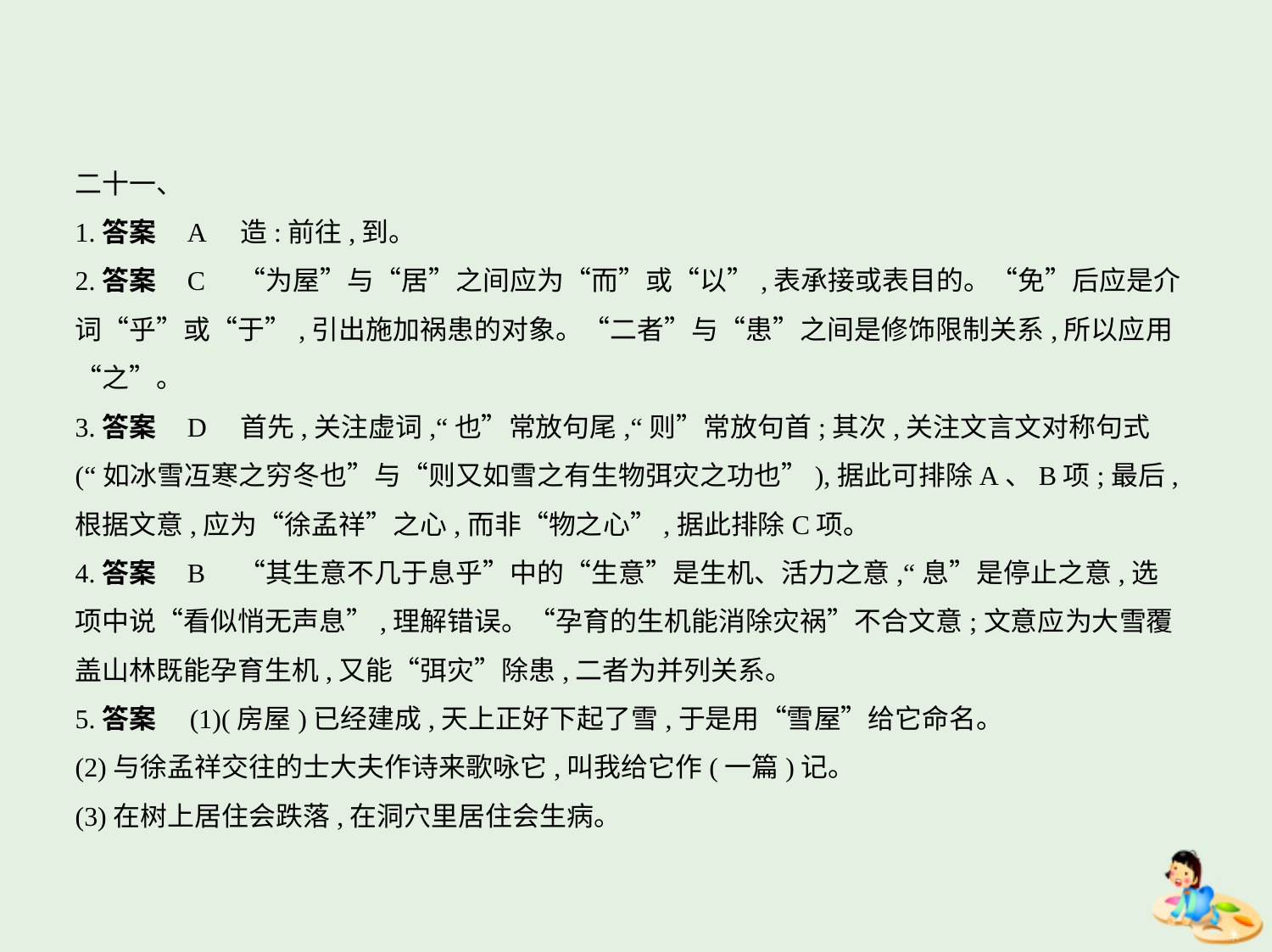

二十一、
1.答案    A　造:前往,到。
2.答案    C　“为屋”与“居”之间应为“而”或“以”,表承接或表目的。“免”后应是介
词“乎”或“于”,引出施加祸患的对象。“二者”与“患”之间是修饰限制关系,所以应用
“之”。
3.答案    D　首先,关注虚词,“也”常放句尾,“则”常放句首;其次,关注文言文对称句式
(“如冰雪冱寒之穷冬也”与“则又如雪之有生物弭灾之功也”),据此可排除A、B项;最后,
根据文意,应为“徐孟祥”之心,而非“物之心”,据此排除C项。
4.答案    B　“其生意不几于息乎”中的“生意”是生机、活力之意,“息”是停止之意,选
项中说“看似悄无声息”,理解错误。“孕育的生机能消除灾祸”不合文意;文意应为大雪覆
盖山林既能孕育生机,又能“弭灾”除患,二者为并列关系。
5.答案　(1)(房屋)已经建成,天上正好下起了雪,于是用“雪屋”给它命名。
(2)与徐孟祥交往的士大夫作诗来歌咏它,叫我给它作(一篇)记。
(3)在树上居住会跌落,在洞穴里居住会生病。